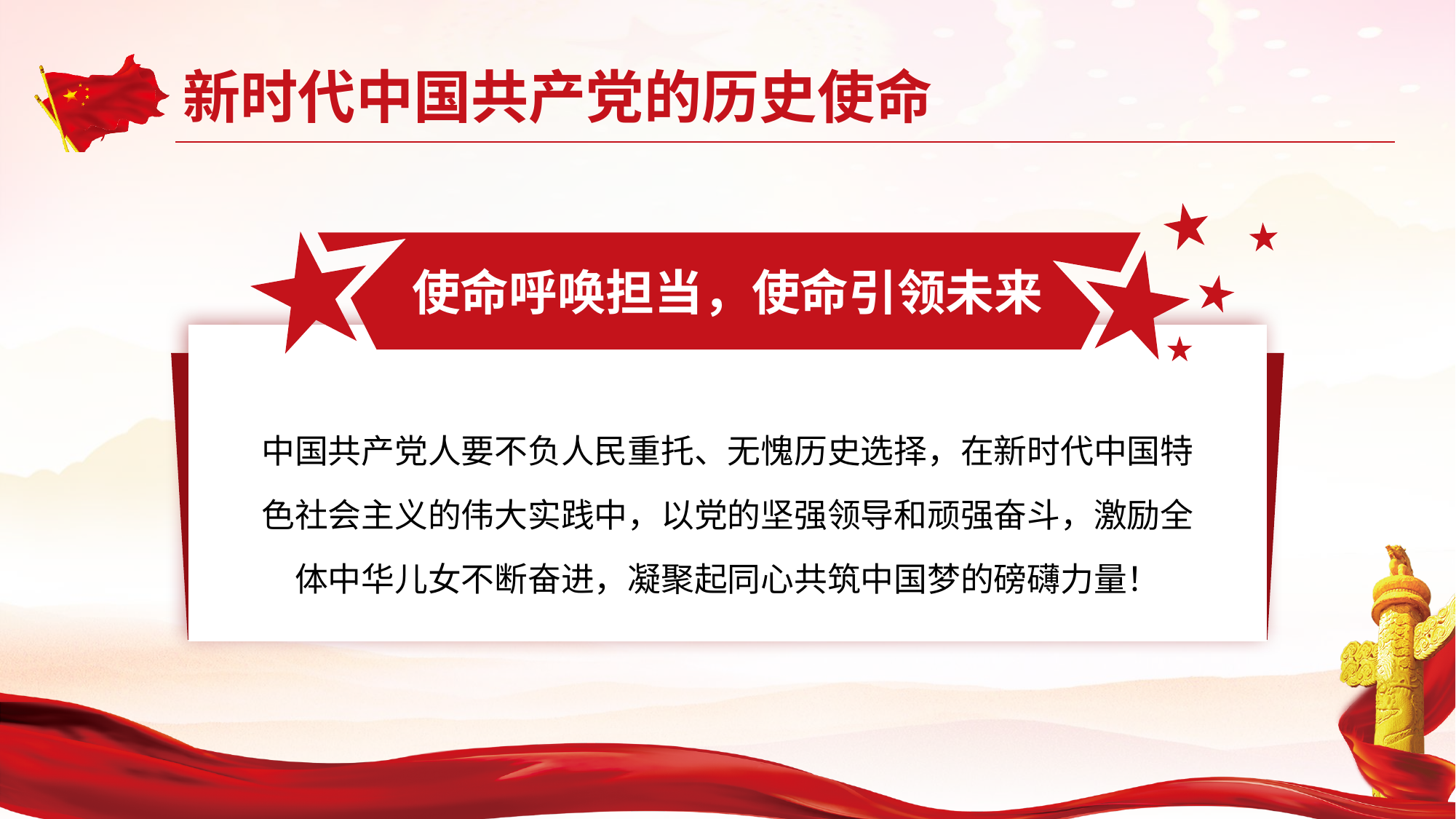

使命呼唤担当，使命引领未来

中国共产党人要不负人民重托、无愧历史选择，在新时代中国特色社会主义的伟大实践中，以党的坚强领导和顽强奋斗，激励全体中华儿女不断奋进，凝聚起同心共筑中国梦的磅礴力量！